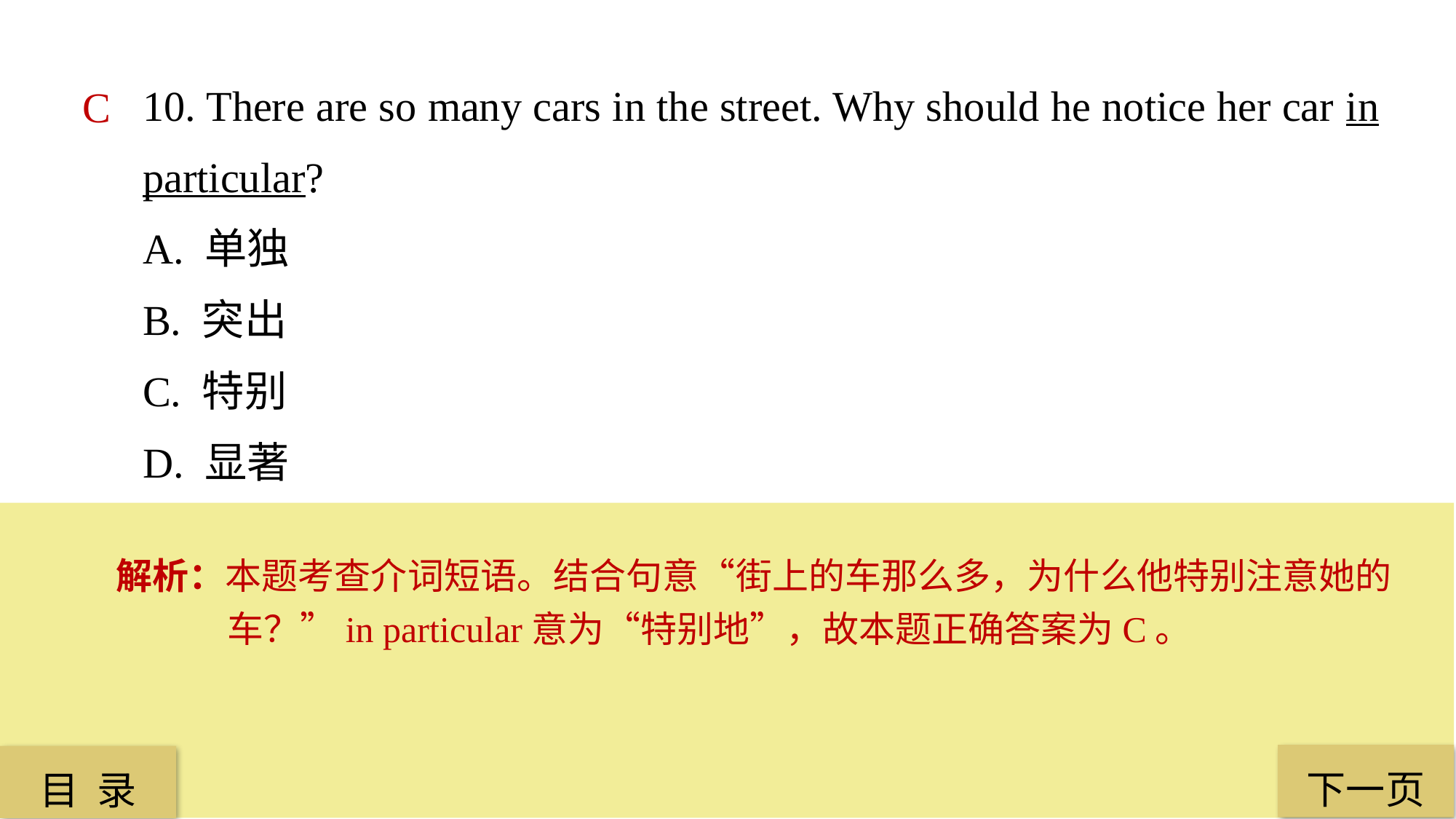

10. There are so many cars in the street. Why should he notice her car in particular?
A. 单独
B. 突出
C. 特别
D. 显著
C
解析：本题考查介词短语。结合句意“街上的车那么多，为什么他特别注意她的车？”in particular意为“特别地”，故本题正确答案为C。